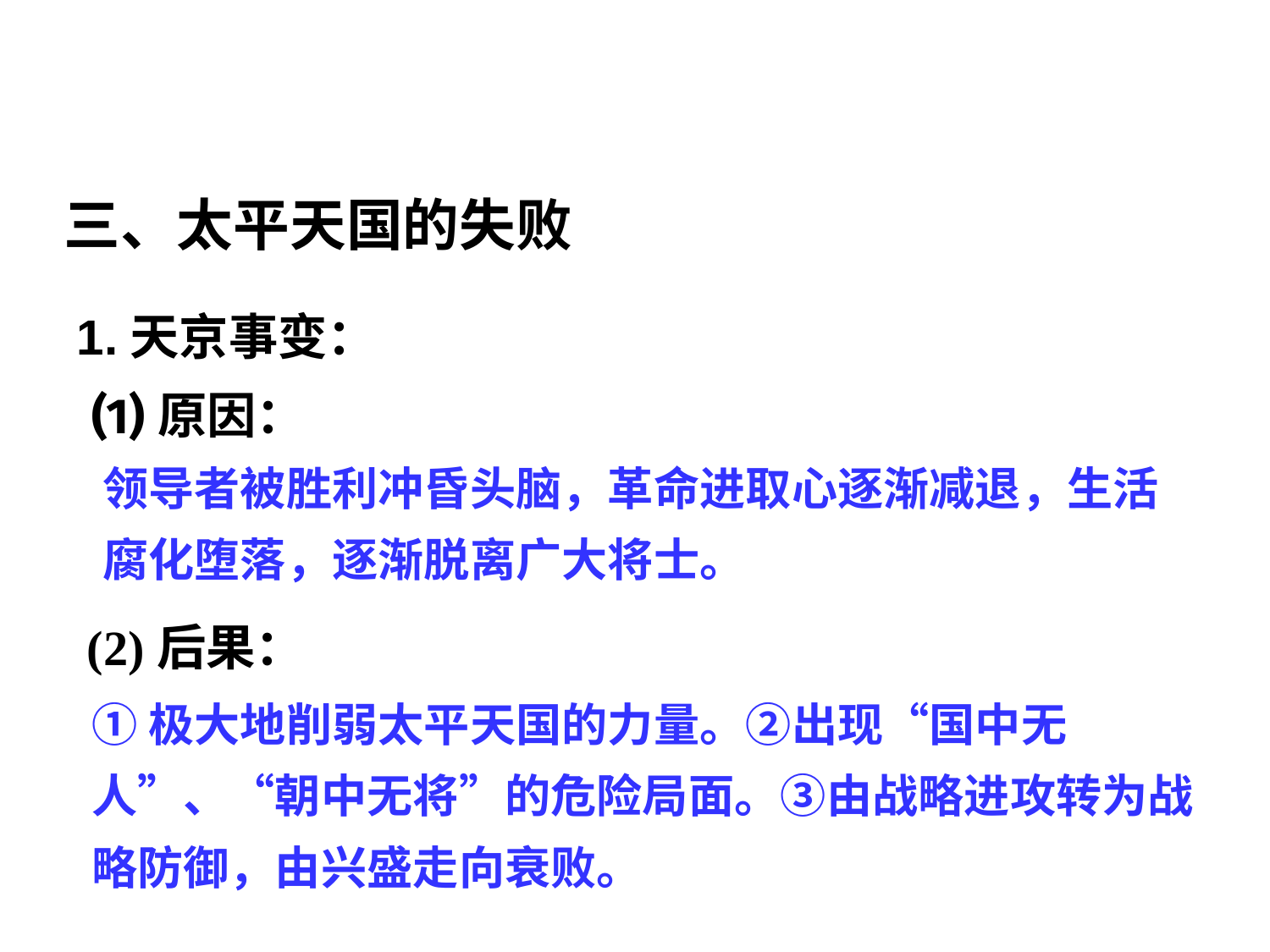

三、太平天国的失败
1.天京事变：
(1)原因：
领导者被胜利冲昏头脑，革命进取心逐渐减退，生活腐化堕落，逐渐脱离广大将士。
(2)后果：
①极大地削弱太平天国的力量。②出现“国中无人”、“朝中无将”的危险局面。③由战略进攻转为战略防御，由兴盛走向衰败。